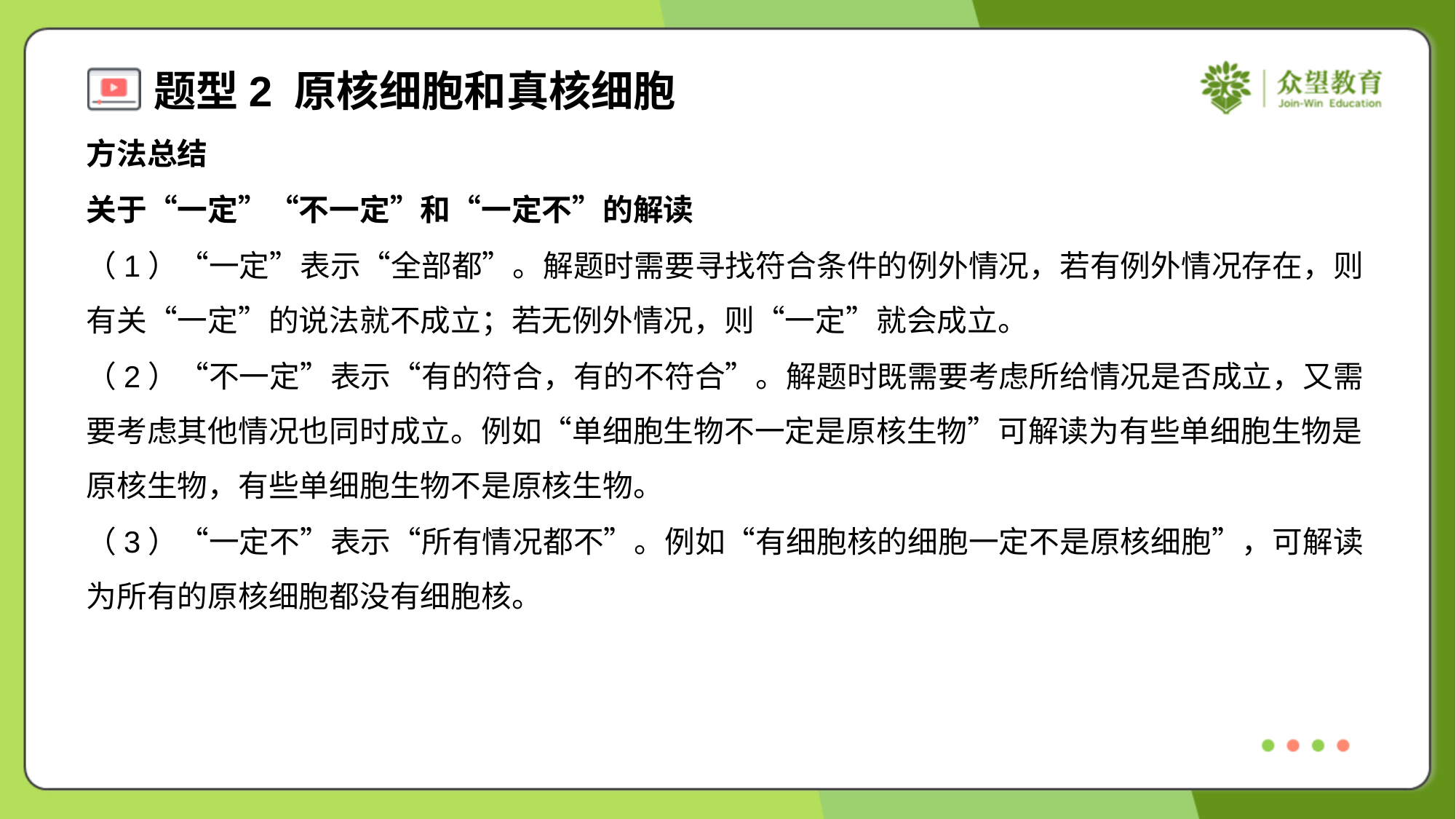

方法总结
关于“一定”“不一定”和“一定不”的解读
（1）“一定”表示“全部都”。解题时需要寻找符合条件的例外情况，若有例外情况存在，则
有关“一定”的说法就不成立；若无例外情况，则“一定”就会成立。
（2）“不一定”表示“有的符合，有的不符合”。解题时既需要考虑所给情况是否成立，又需
要考虑其他情况也同时成立。例如“单细胞生物不一定是原核生物”可解读为有些单细胞生物是
原核生物，有些单细胞生物不是原核生物。
（3）“一定不”表示“所有情况都不”。例如“有细胞核的细胞一定不是原核细胞”，可解读
为所有的原核细胞都没有细胞核。